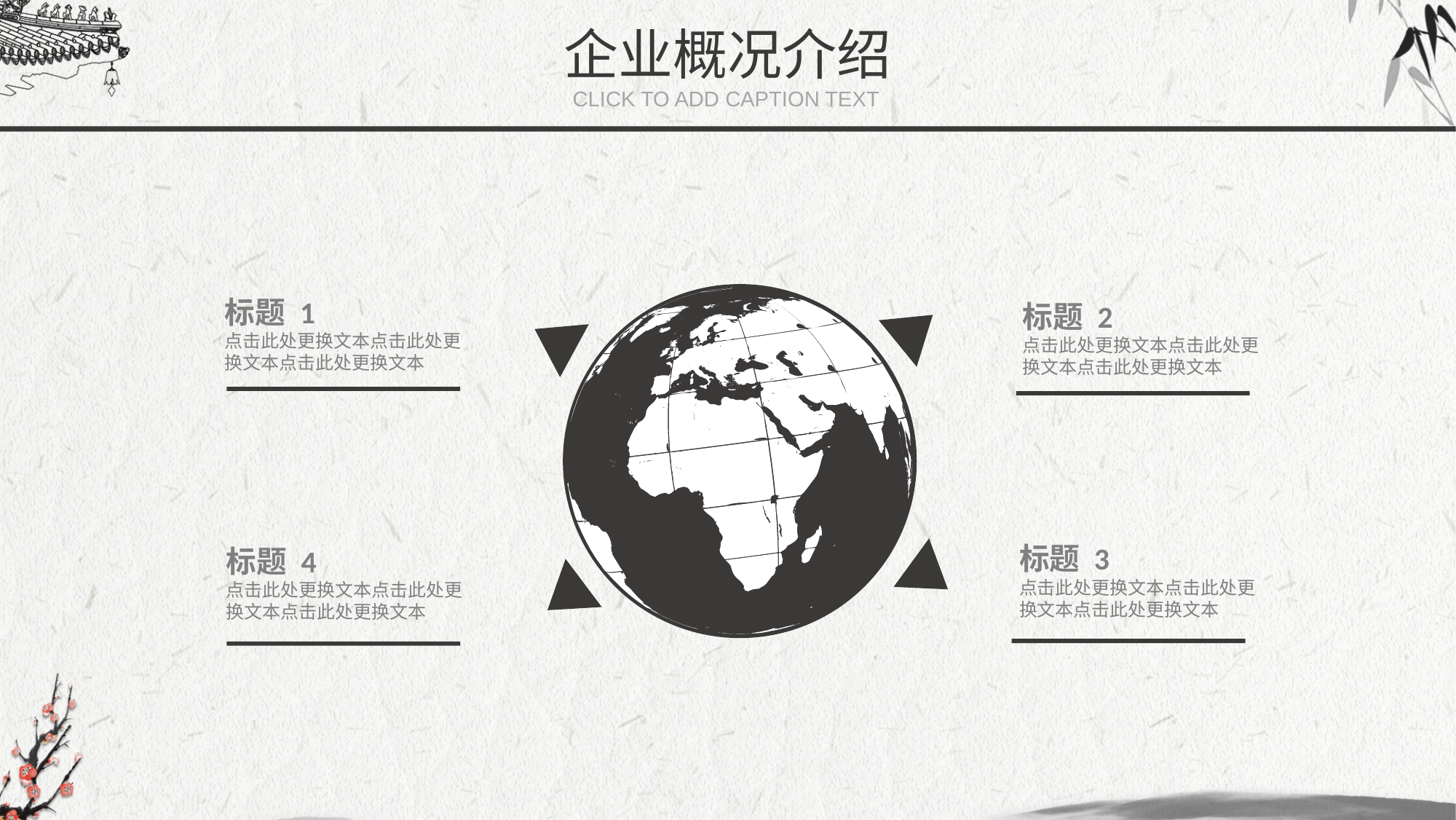

企业概况介绍
CLICK TO ADD CAPTION TEXT

标题 1
点击此处更换文本点击此处更换文本点击此处更换文本
标题 2
点击此处更换文本点击此处更换文本点击此处更换文本

标题 3
点击此处更换文本点击此处更换文本点击此处更换文本
标题 4
点击此处更换文本点击此处更换文本点击此处更换文本